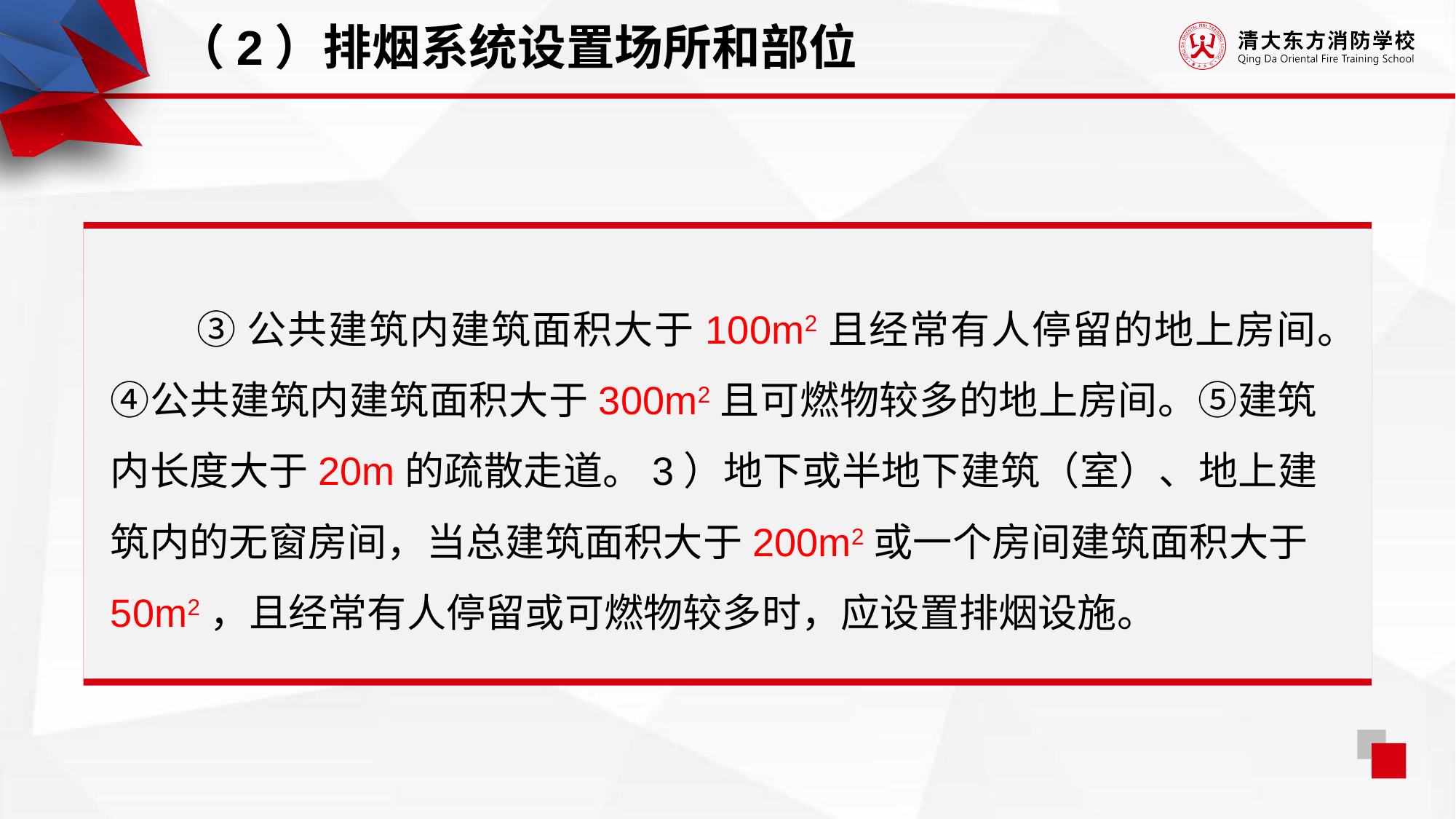

（2）排烟系统设置场所和部位

③公共建筑内建筑面积大于100m2且经常有人停留的地上房间。④公共建筑内建筑面积大于300m2且可燃物较多的地上房间。⑤建筑内长度大于20m的疏散走道。3）地下或半地下建筑（室）、地上建筑内的无窗房间，当总建筑面积大于200m2或一个房间建筑面积大于50m2，且经常有人停留或可燃物较多时，应设置排烟设施。